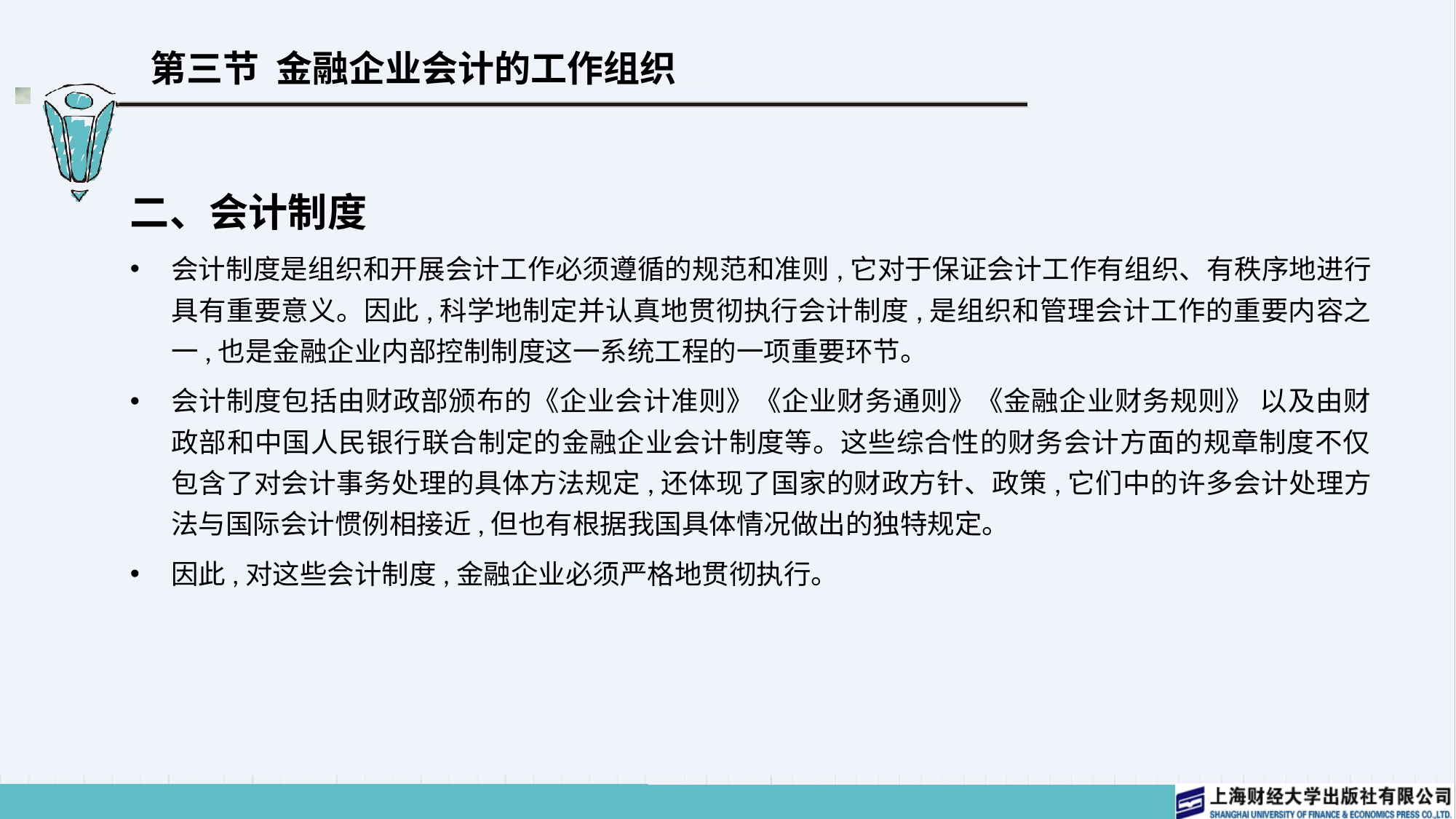

# 第三节  金融企业会计的工作组织
二、会计制度
会计制度是组织和开展会计工作必须遵循的规范和准则,它对于保证会计工作有组织、有秩序地进行具有重要意义。因此,科学地制定并认真地贯彻执行会计制度,是组织和管理会计工作的重要内容之一,也是金融企业内部控制制度这一系统工程的一项重要环节。
会计制度包括由财政部颁布的《企业会计准则》《企业财务通则》《金融企业财务规则》 以及由财政部和中国人民银行联合制定的金融企业会计制度等。这些综合性的财务会计方面的规章制度不仅包含了对会计事务处理的具体方法规定,还体现了国家的财政方针、政策,它们中的许多会计处理方法与国际会计惯例相接近,但也有根据我国具体情况做出的独特规定。
因此,对这些会计制度,金融企业必须严格地贯彻执行。